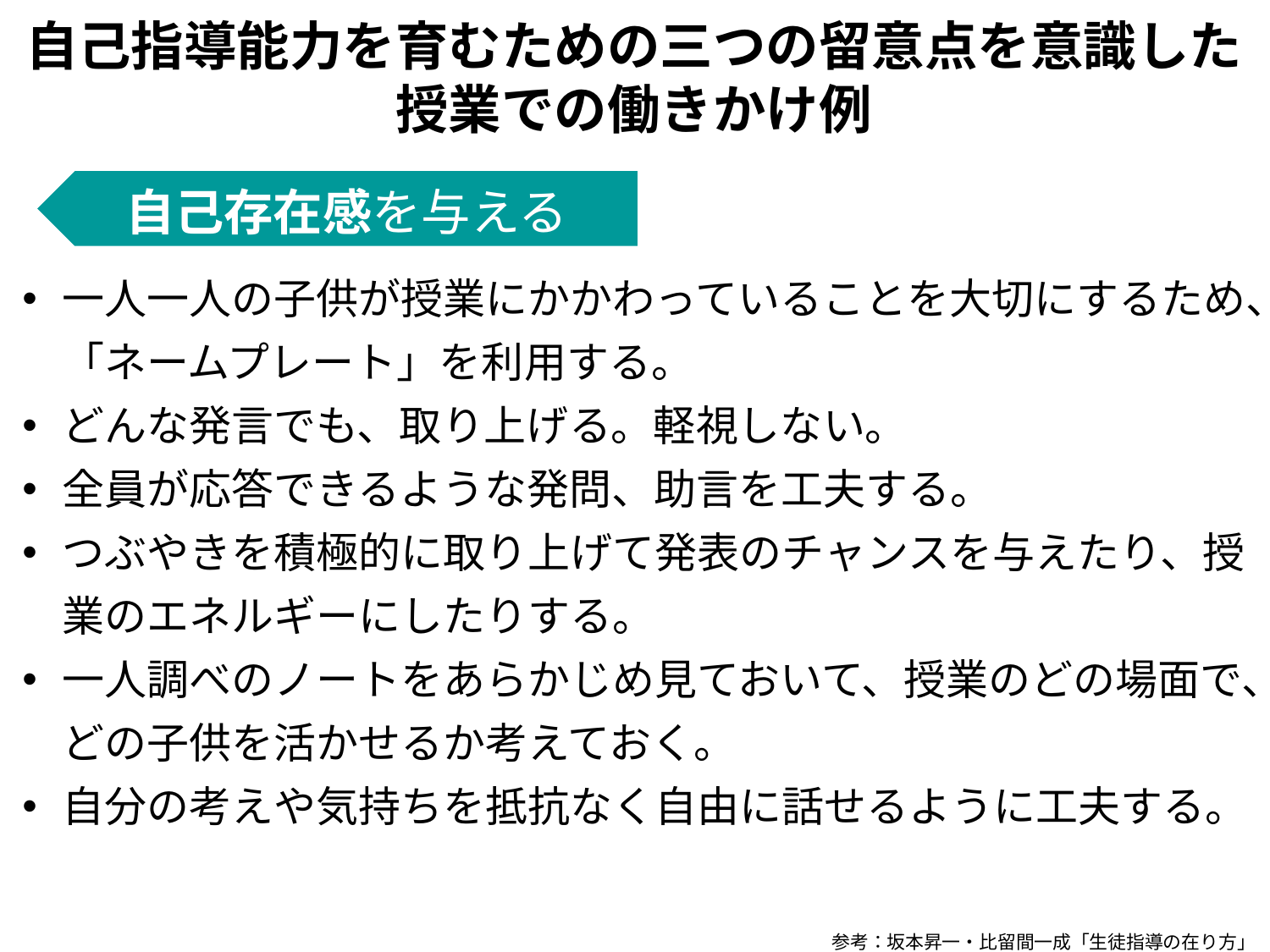

自己指導能力を育むための三つの留意点を意識した
授業での働きかけ例
自己存在感を与える

一人一人の子供が授業にかかわっていることを大切にするため、「ネームプレート」を利用する。
どんな発言でも、取り上げる。軽視しない。
全員が応答できるような発問、助言を工夫する。
つぶやきを積極的に取り上げて発表のチャンスを与えたり、授業のエネルギーにしたりする。
一人調べのノートをあらかじめ見ておいて、授業のどの場面で、どの子供を活かせるか考えておく。
自分の考えや気持ちを抵抗なく自由に話せるように工夫する。
参考：坂本昇一・比留間一成「生徒指導の在り方」